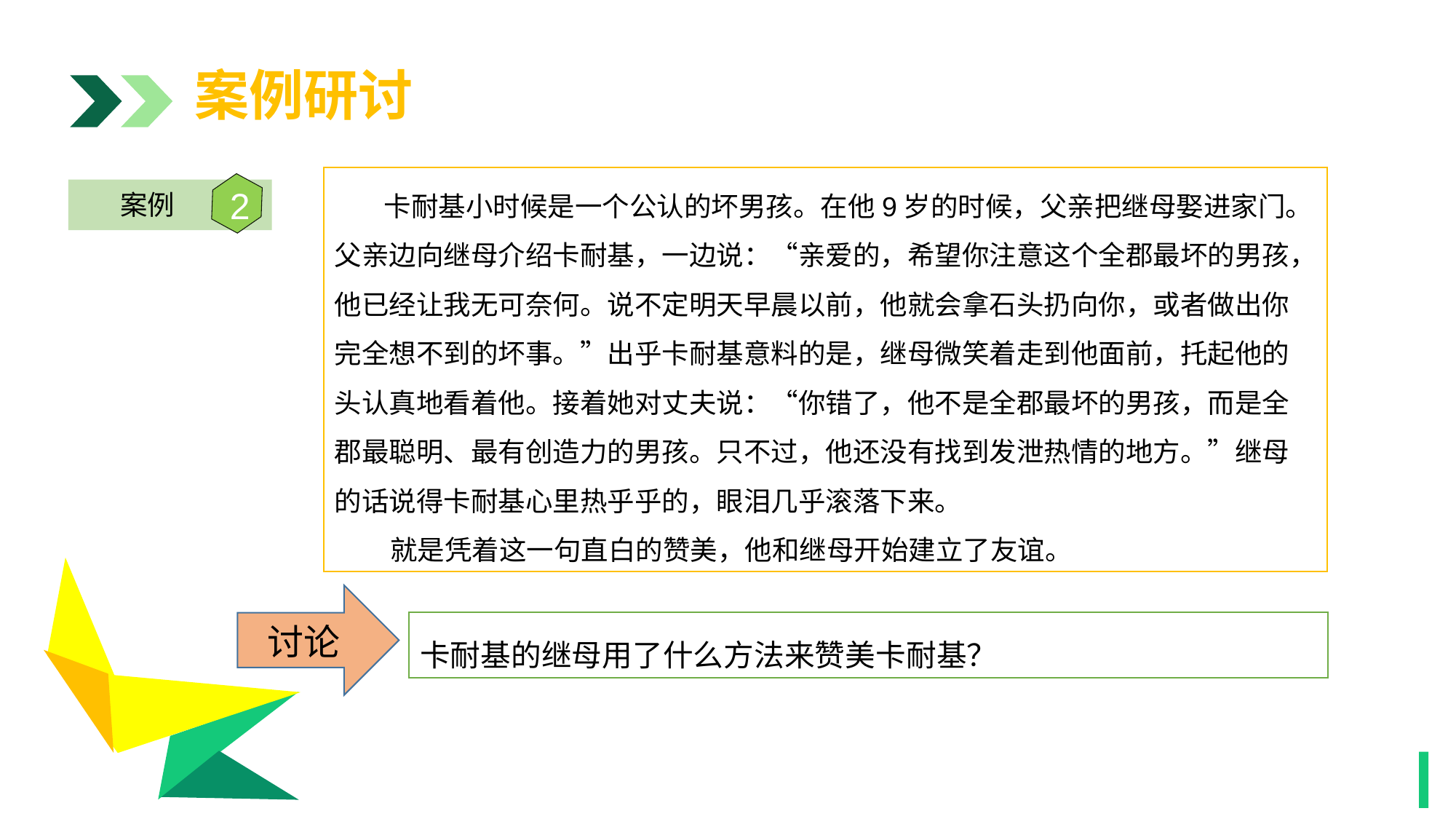

案例研讨

       卡耐基小时候是一个公认的坏男孩。在他9岁的时候，父亲把继母娶进家门。父亲边向继母介绍卡耐基，一边说：“亲爱的，希望你注意这个全郡最坏的男孩，他已经让我无可奈何。说不定明天早晨以前，他就会拿石头扔向你，或者做出你完全想不到的坏事。”出乎卡耐基意料的是，继母微笑着走到他面前，托起他的头认真地看着他。接着她对丈夫说：“你错了，他不是全郡最坏的男孩，而是全郡最聪明、最有创造力的男孩。只不过，他还没有找到发泄热情的地方。”继母的话说得卡耐基心里热乎乎的，眼泪几乎滚落下来。
        就是凭着这一句直白的赞美，他和继母开始建立了友谊。
2

案例
1

讨论
卡耐基的继母用了什么方法来赞美卡耐基？
1
4